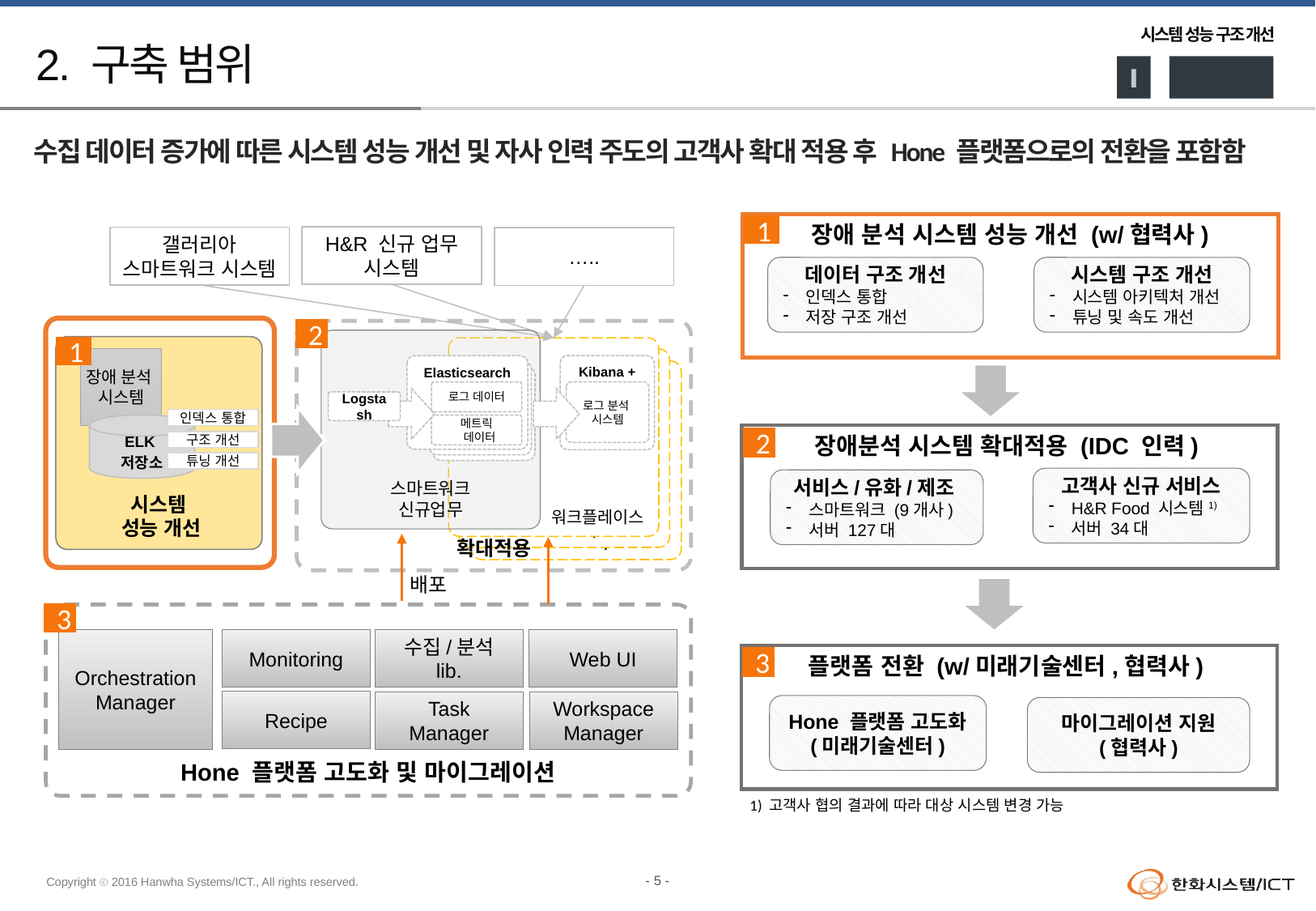

# 2. 구축 범위
수집 데이터 증가에 따른 시스템 성능 개선 및 자사 인력 주도의 고객사 확대 적용 후 Hone 플랫폼으로의 전환을 포함함
장애 분석 시스템 성능 개선 (w/협력사)
1
H&R 신규 업무 시스템
갤러리아 스마트워크 시스템
…..
데이터 구조 개선
인덱스 통합
저장 구조 개선
시스템 구조 개선
시스템 아키텍처 개선
튜닝 및 속도 개선

2
확대적용
스마트워크
신규업무
시스템
 성능 개선
1
워크플레이스
장애 분석
시스템
G11 Workspace
Elasticsearch
Kibana + @
G11 Workspace
Elasticsearch

Elasticsearch
로그 데이터
로그 분석
시스템

Logstash
인덱스 통합
ELK
저장소
구조 개선
튜닝 개선

메트릭
 데이터
장애분석 시스템 확대적용 (IDC 인력)
2
고객사 신규 서비스
H&R Food 시스템1)
서버 34대
서비스/유화/제조
스마트워크 (9개사)
서버 127대
배포

3
Hone 플랫폼 고도화 및 마이그레이션
Orchestration Manager
Monitoring
수집/분석 lib.
Web UI
플랫폼 전환 (w/미래기술센터,협력사)
3
Recipe
Task Manager
Workspace Manager
Hone 플랫폼 고도화
(미래기술센터)
마이그레이션 지원
(협력사)
1) 고객사 협의 결과에 따라 대상 시스템 변경 가능